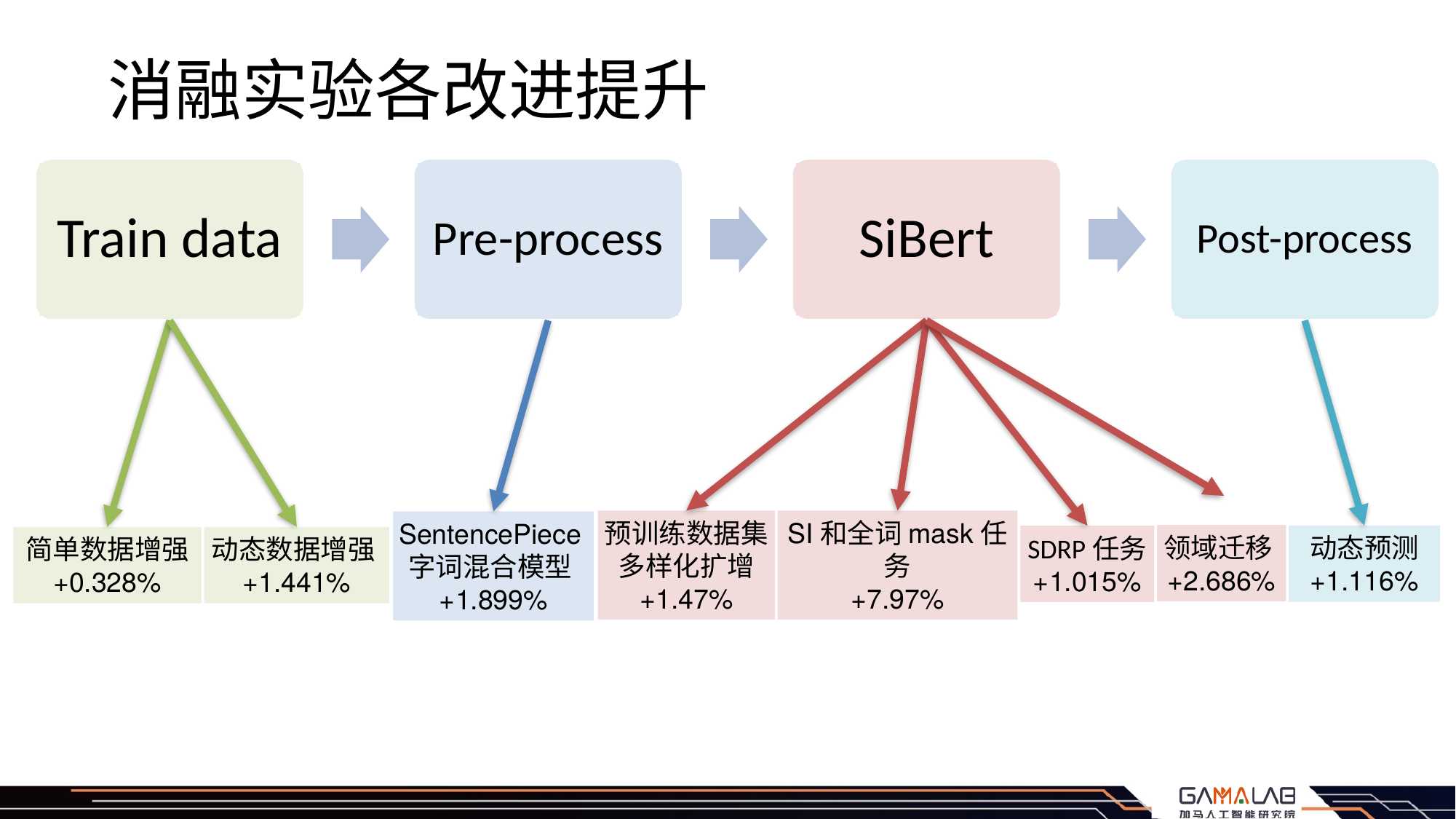

# 消融实验各改进提升

Train data

Pre-process

SiBert

Post-process

领域迁移+2.686%
动态预测
+1.116%
SDRP任务
+1.015%
SI和全词mask任务
+7.97%
预训练数据集多样化扩增
+1.47%
动态数据增强+1.441%
简单数据增强
+0.328%
SentencePiece字词混合模型+1.899%